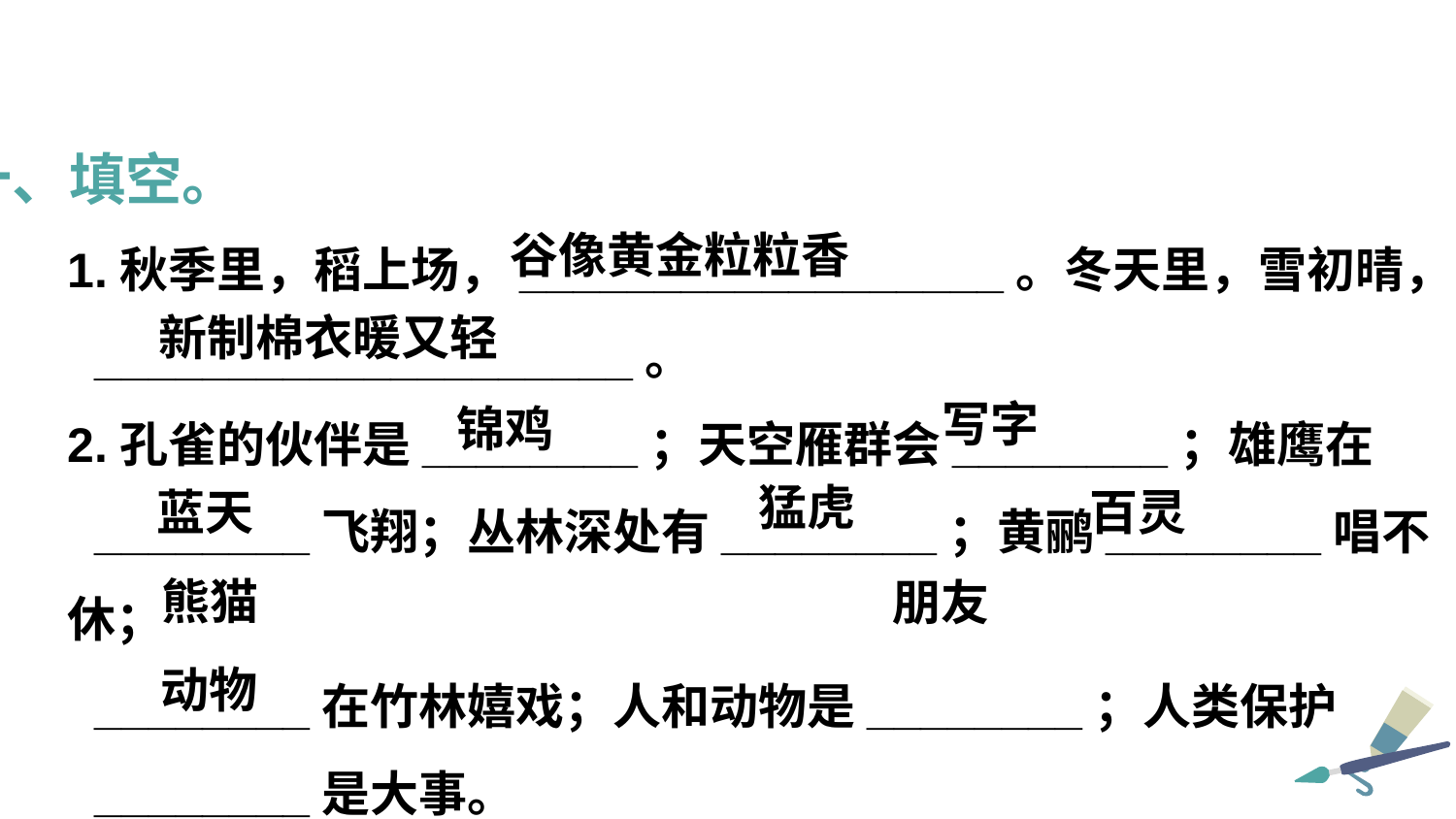

十、填空。
1.秋季里，稻上场，__________________。冬天里，雪初晴，
  ____________________。
2.孔雀的伙伴是________；天空雁群会________；雄鹰在
  ________飞翔；丛林深处有________；黄鹂________唱不休；
  ________在竹林嬉戏；人和动物是________；人类保护
  ________是大事。
谷像黄金粒粒香
新制棉衣暖又轻
写字
锦鸡
猛虎
蓝天
百灵
熊猫
朋友
动物